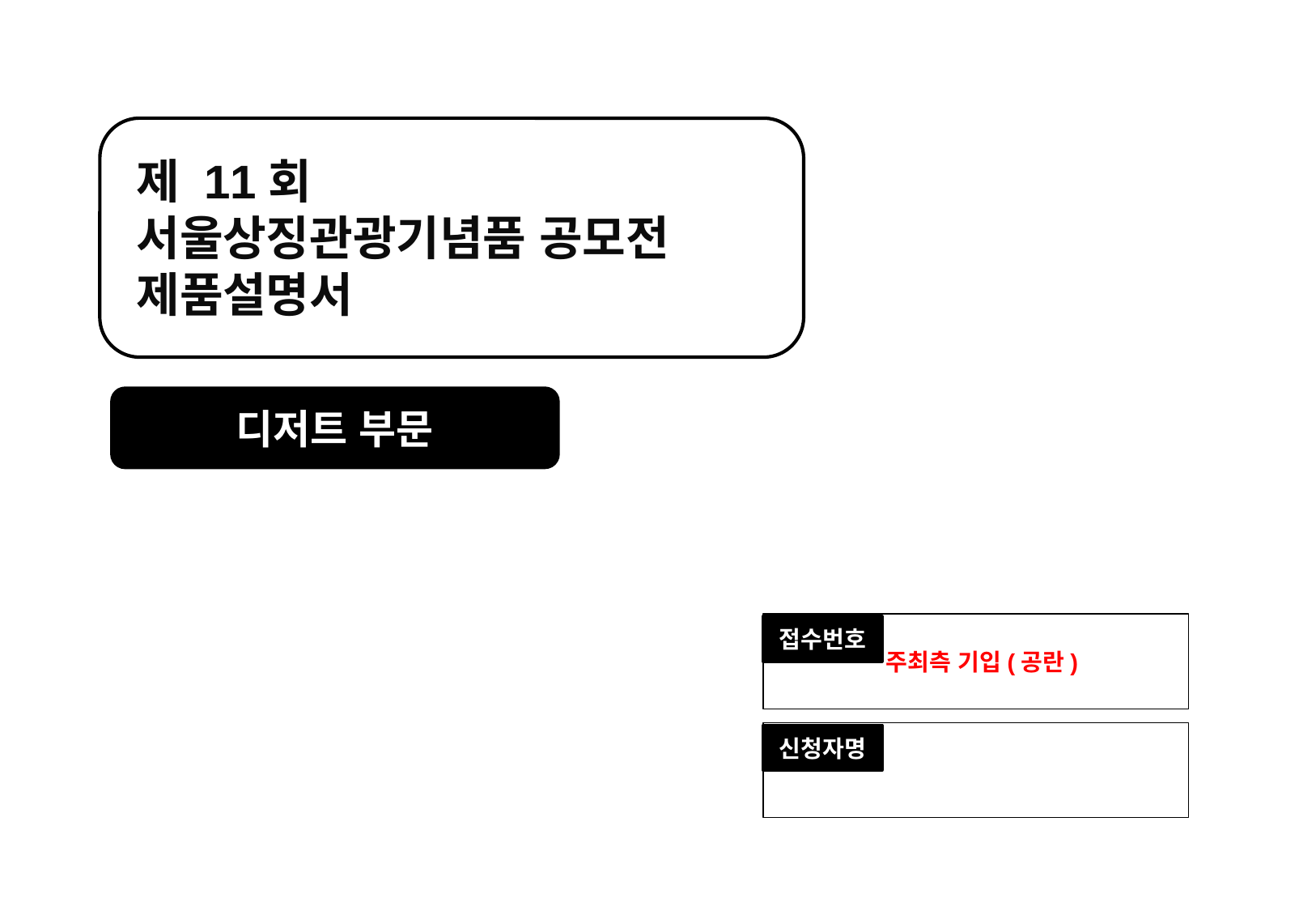

제 11회
서울상징관광기념품 공모전
제품설명서
디저트 부문
 주최측 기입(공란)
접수번호

신청자명